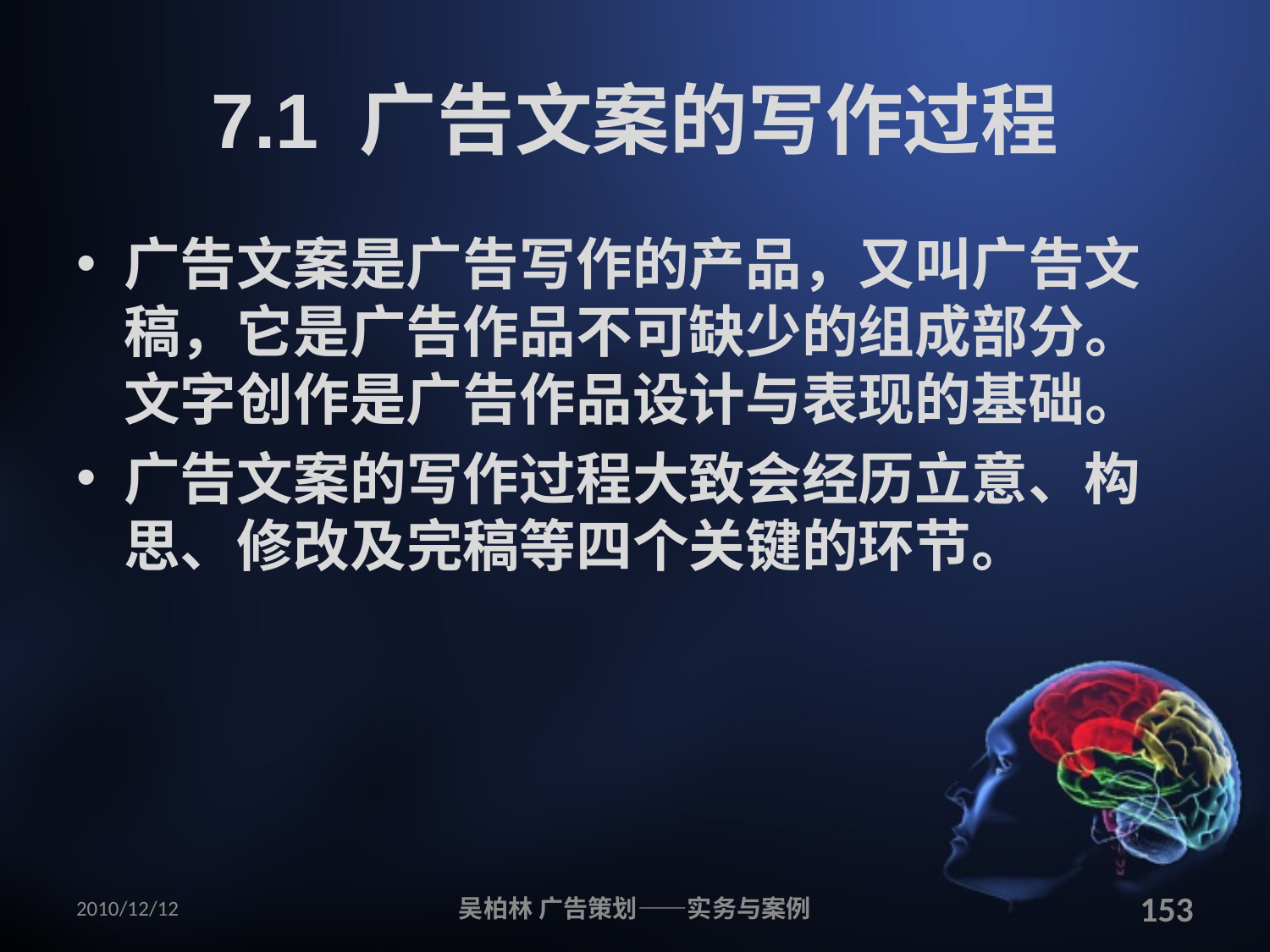

# 7.1 广告文案的写作过程
广告文案是广告写作的产品，又叫广告文稿，它是广告作品不可缺少的组成部分。文字创作是广告作品设计与表现的基础。
广告文案的写作过程大致会经历立意、构思、修改及完稿等四个关键的环节。

2010/12/12
吴柏林 广告策划——实务与案例
153